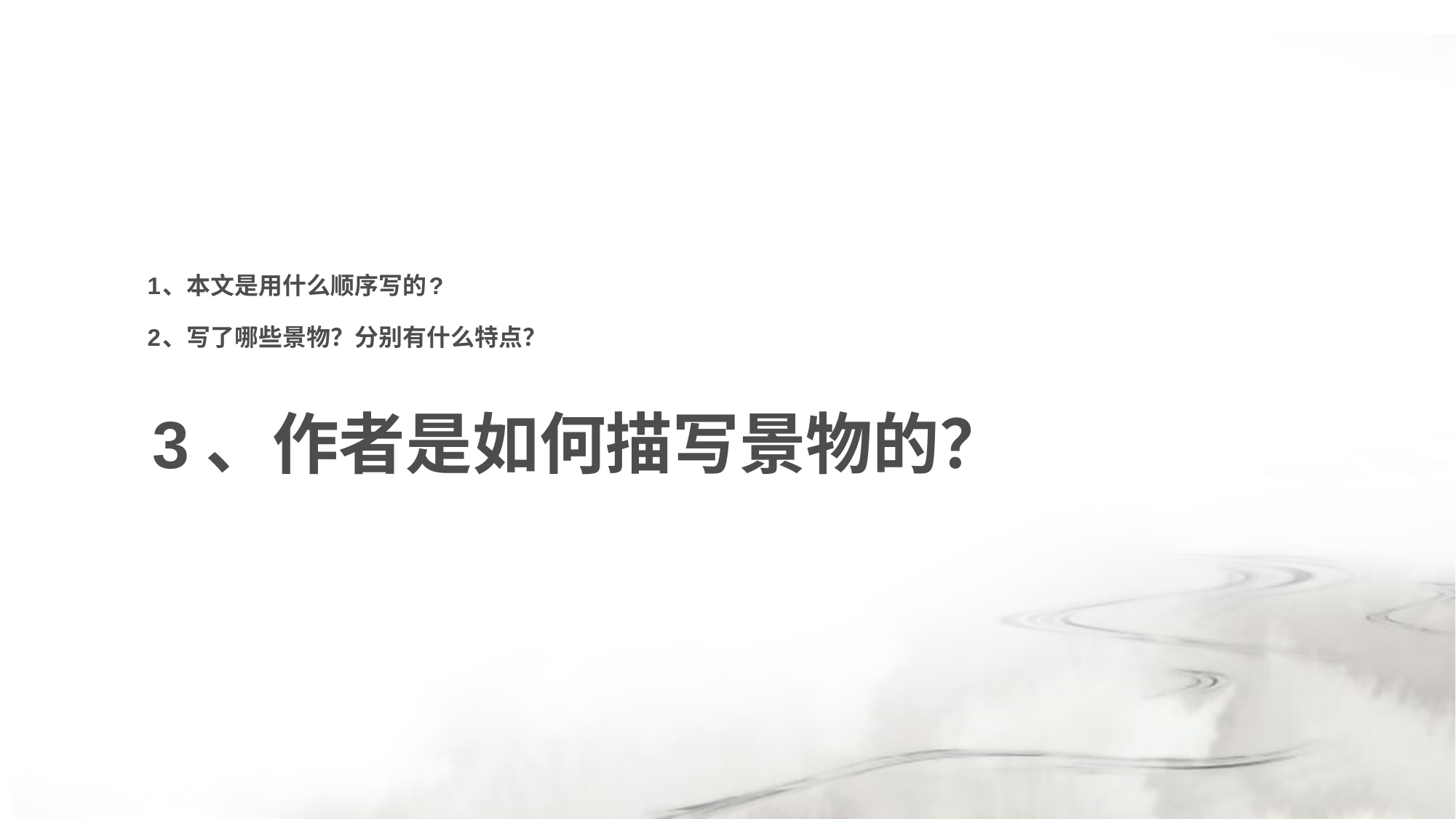

# 1、本文是用什么顺序写的? 2、写了哪些景物？分别有什么特点？
3、作者是如何描写景物的？